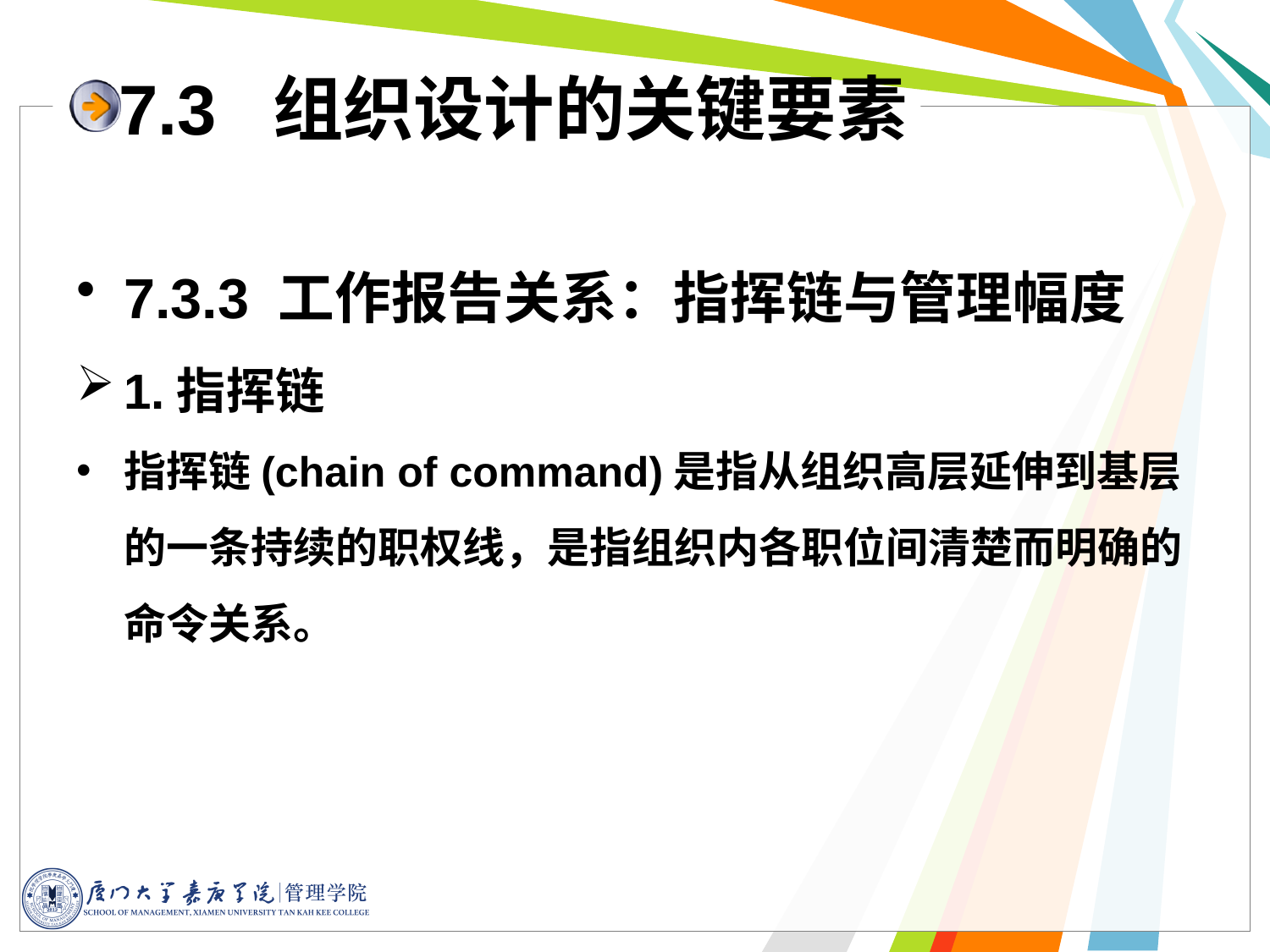

# 7.3  组织设计的关键要素
7.3.3 工作报告关系：指挥链与管理幅度
1.指挥链
指挥链(chain of command)是指从组织高层延伸到基层的一条持续的职权线，是指组织内各职位间清楚而明确的命令关系。